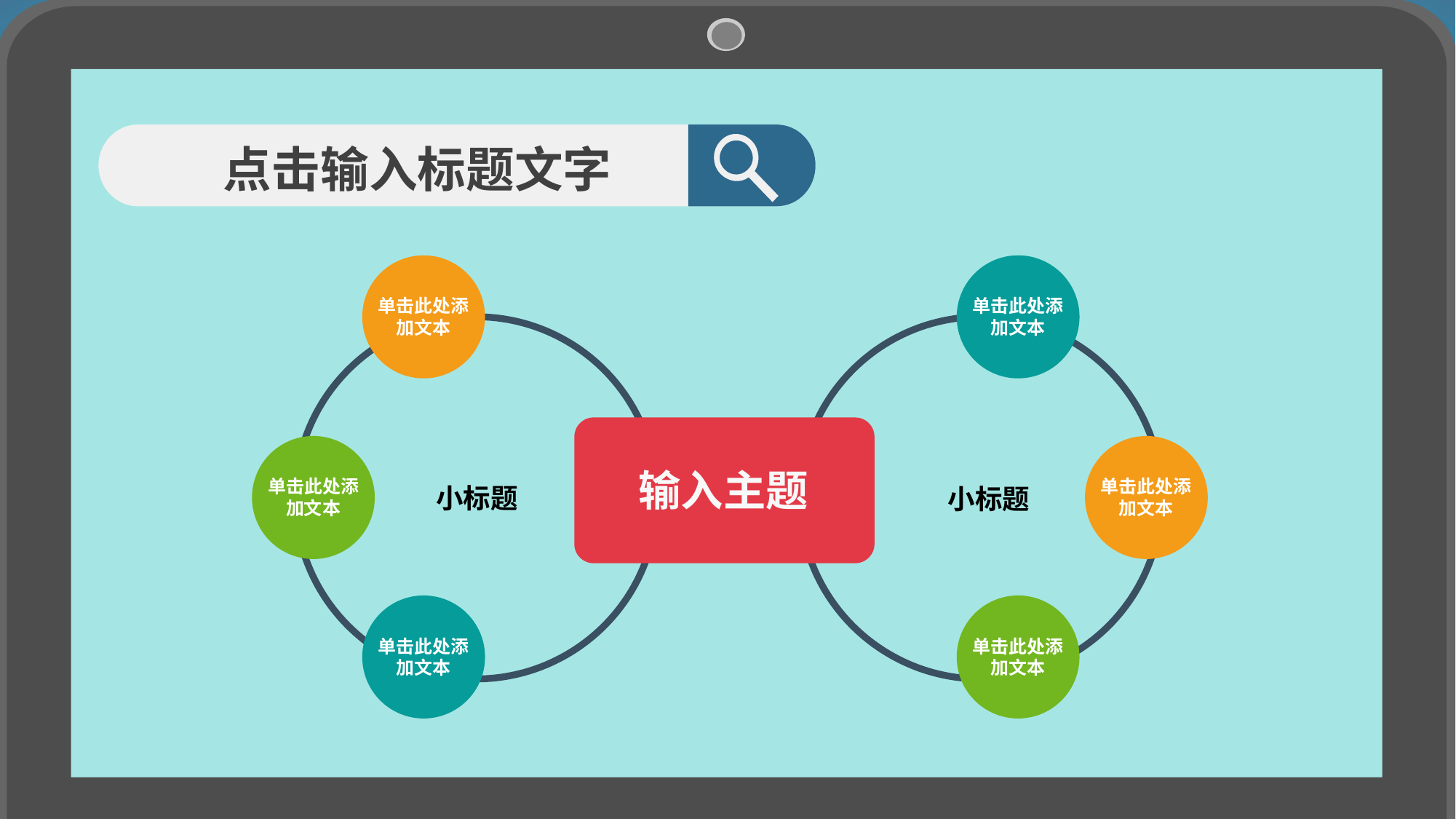

点击输入标题文字

单击此处添加文本

单击此处添加文本

输入主题

单击此处添加文本

单击此处添加文本
小标题
小标题

单击此处添加文本

单击此处添加文本